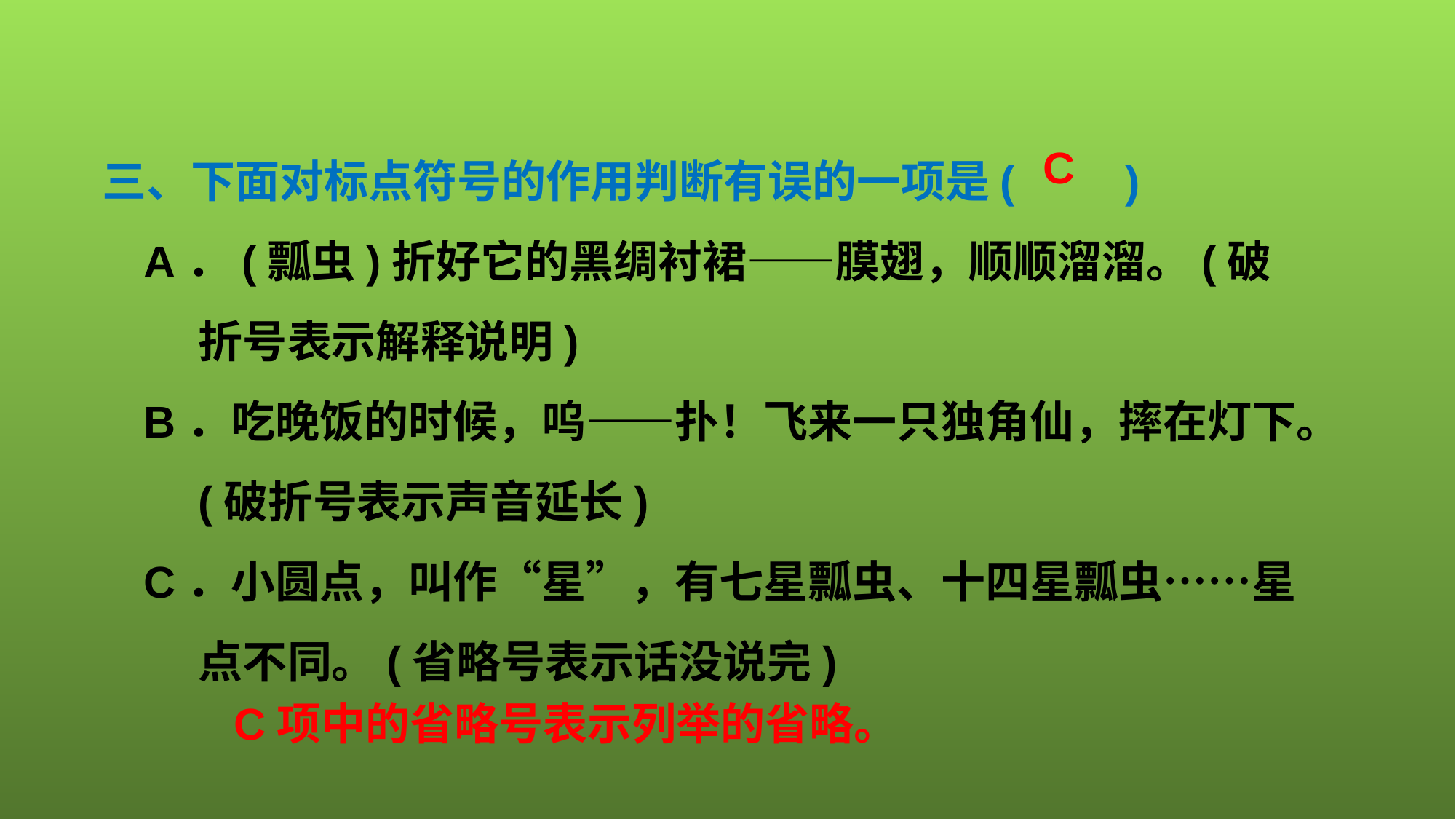

三、下面对标点符号的作用判断有误的一项是(　　)
A．(瓢虫)折好它的黑绸衬裙——膜翅，顺顺溜溜。(破折号表示解释说明)
B．吃晚饭的时候，呜——扑！飞来一只独角仙，摔在灯下。(破折号表示声音延长)
C．小圆点，叫作“星”，有七星瓢虫、十四星瓢虫……星点不同。(省略号表示话没说完)
C
C项中的省略号表示列举的省略。